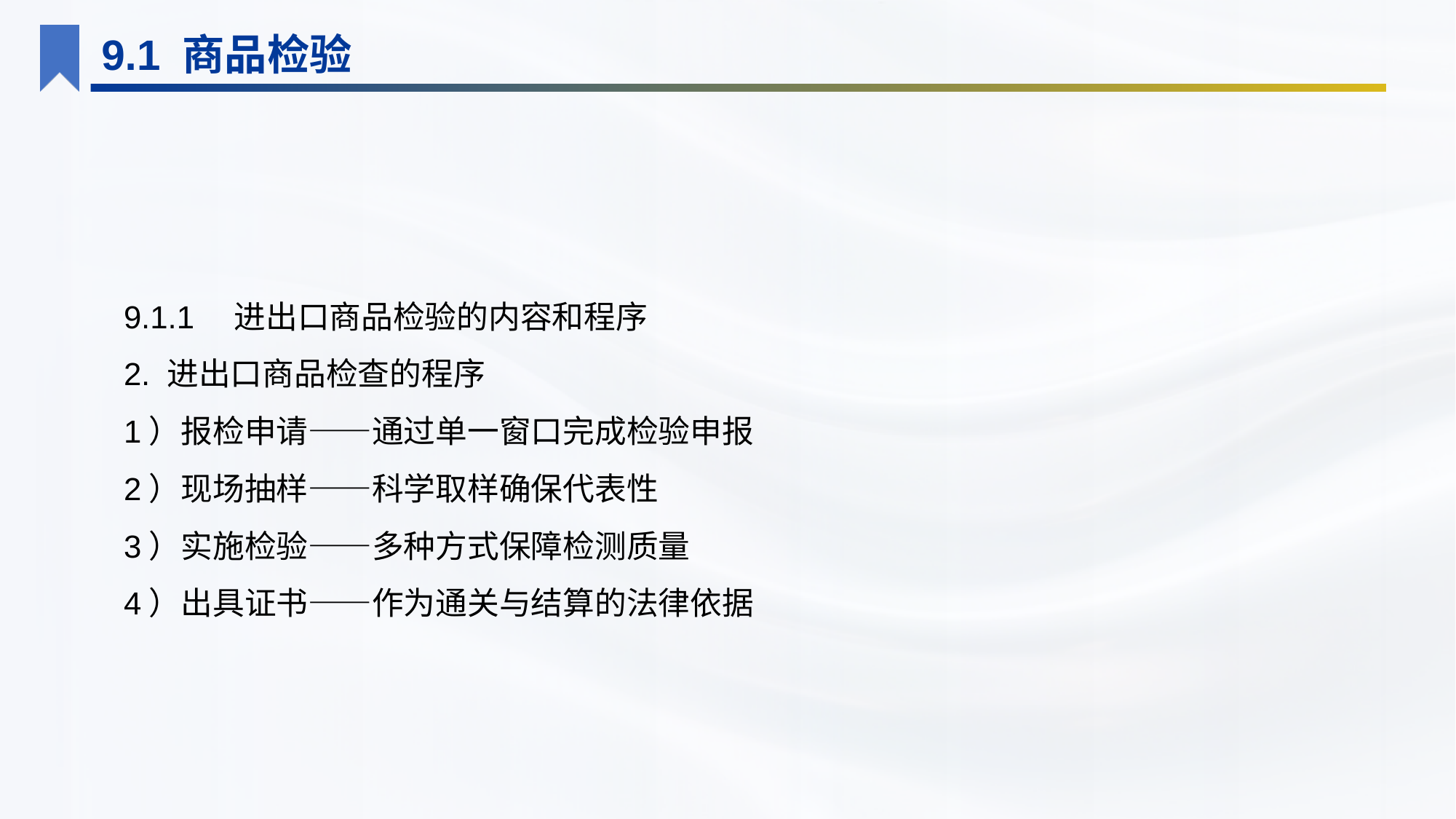

9.1 商品检验
9.1.1　进出口商品检验的内容和程序
2. 进出口商品检查的程序
1）报检申请——通过单一窗口完成检验申报
2）现场抽样——科学取样确保代表性
3）实施检验——多种方式保障检测质量
4）出具证书——作为通关与结算的法律依据